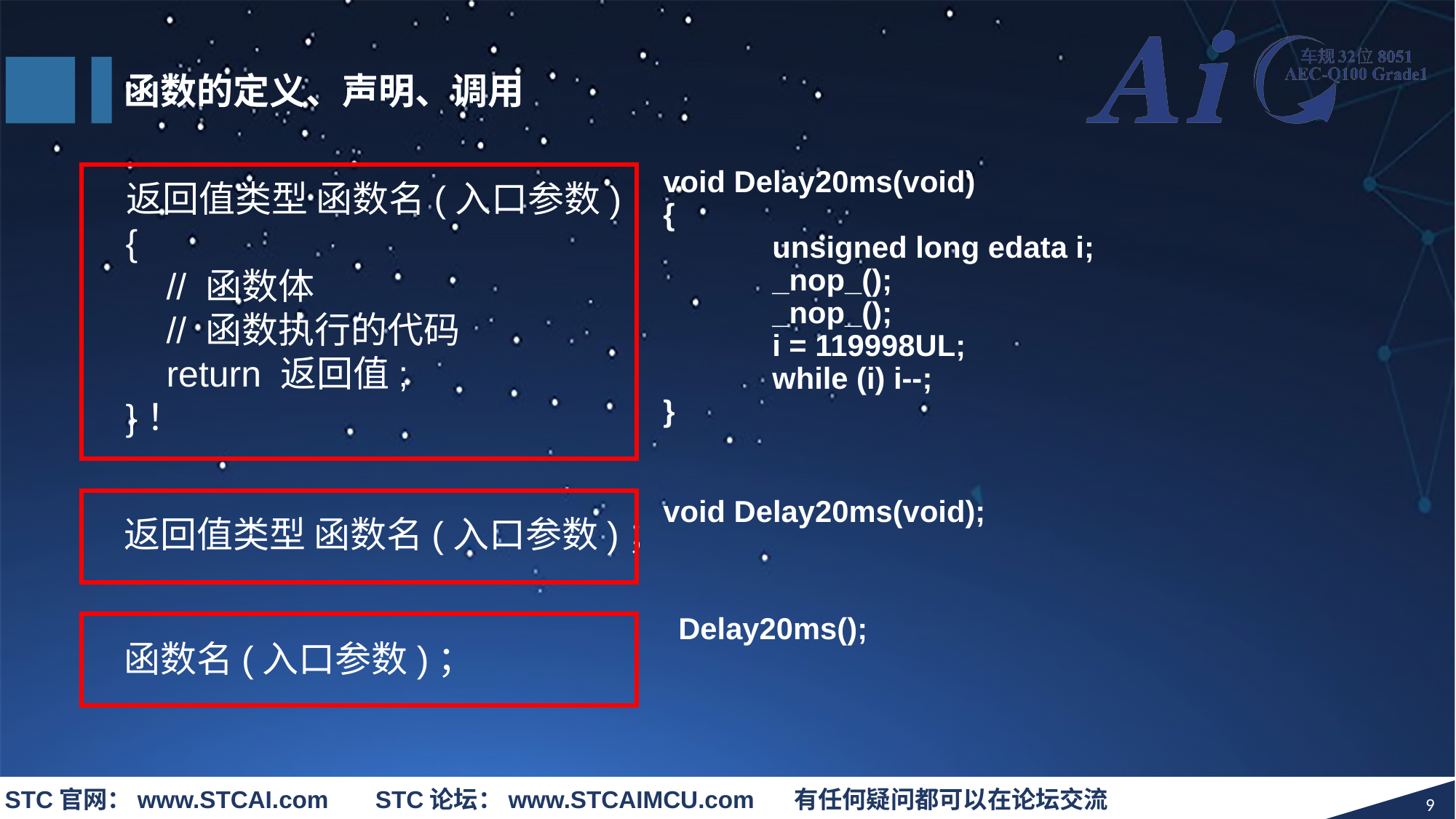

函数的定义、声明、调用
void Delay20ms(void)
{
	unsigned long edata i;
	_nop_();
	_nop_();
	i = 119998UL;
	while (i) i--;
}

    返回值类型 函数名(入口参数)
    {
        // 函数体
        // 函数执行的代码
        return 返回值;
    }！

void Delay20ms(void);
返回值类型 函数名(入口参数)；
Delay20ms();

函数名(入口参数)；